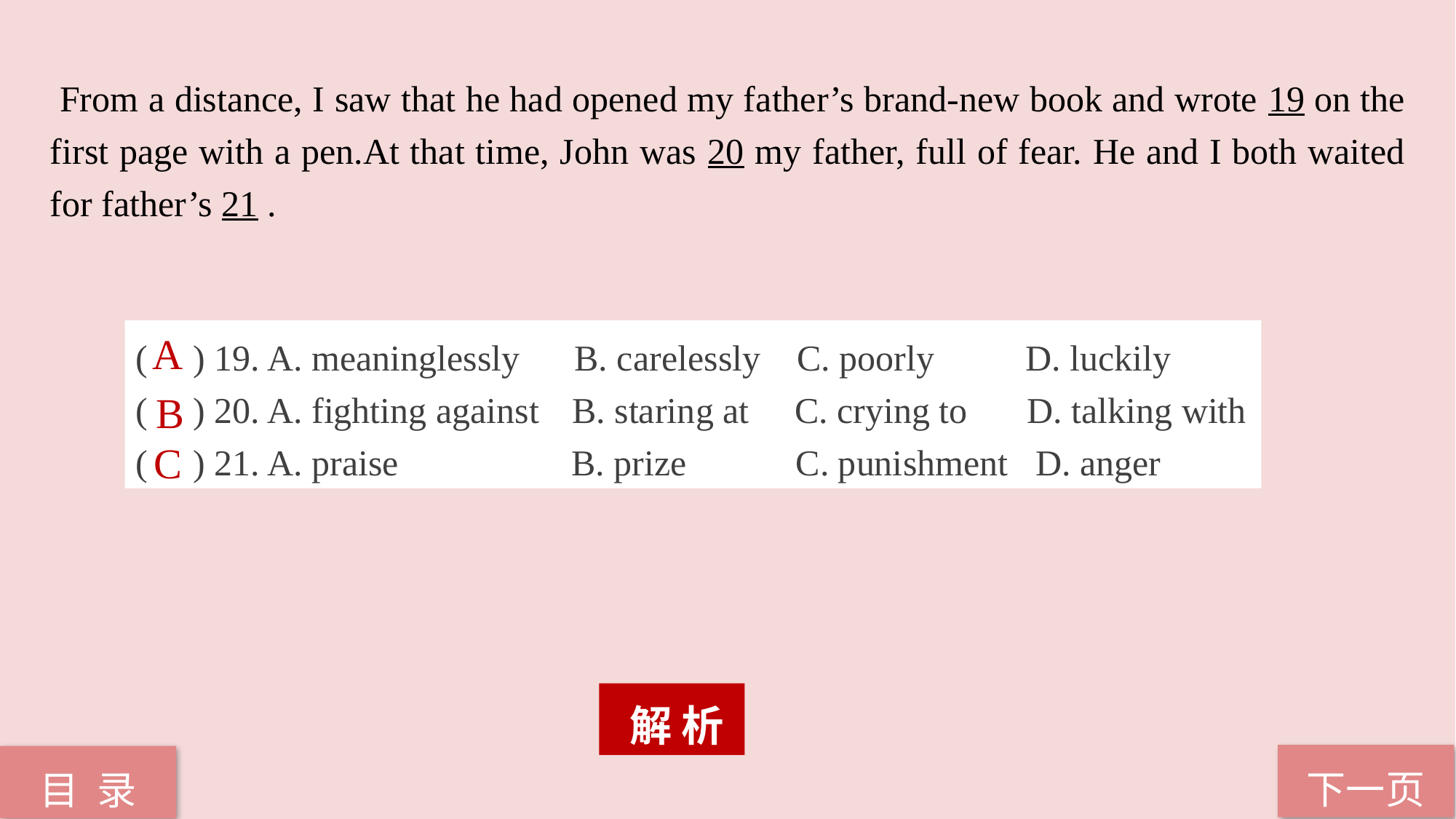

From a distance, I saw that he had opened my father’s brand-new book and wrote 19 on the first page with a pen.At that time, John was 20 my father, full of fear. He and I both waited for father’s 21 .
(     ) 19. A. meaninglessly      B. carelessly    C. poorly          D. luckily
(     ) 20. A. fighting against 	B. staring at     C. crying to 	  D. talking with
(     ) 21. A. praise                   B. prize            C. punishment   D. anger
A
B
C
 解 析